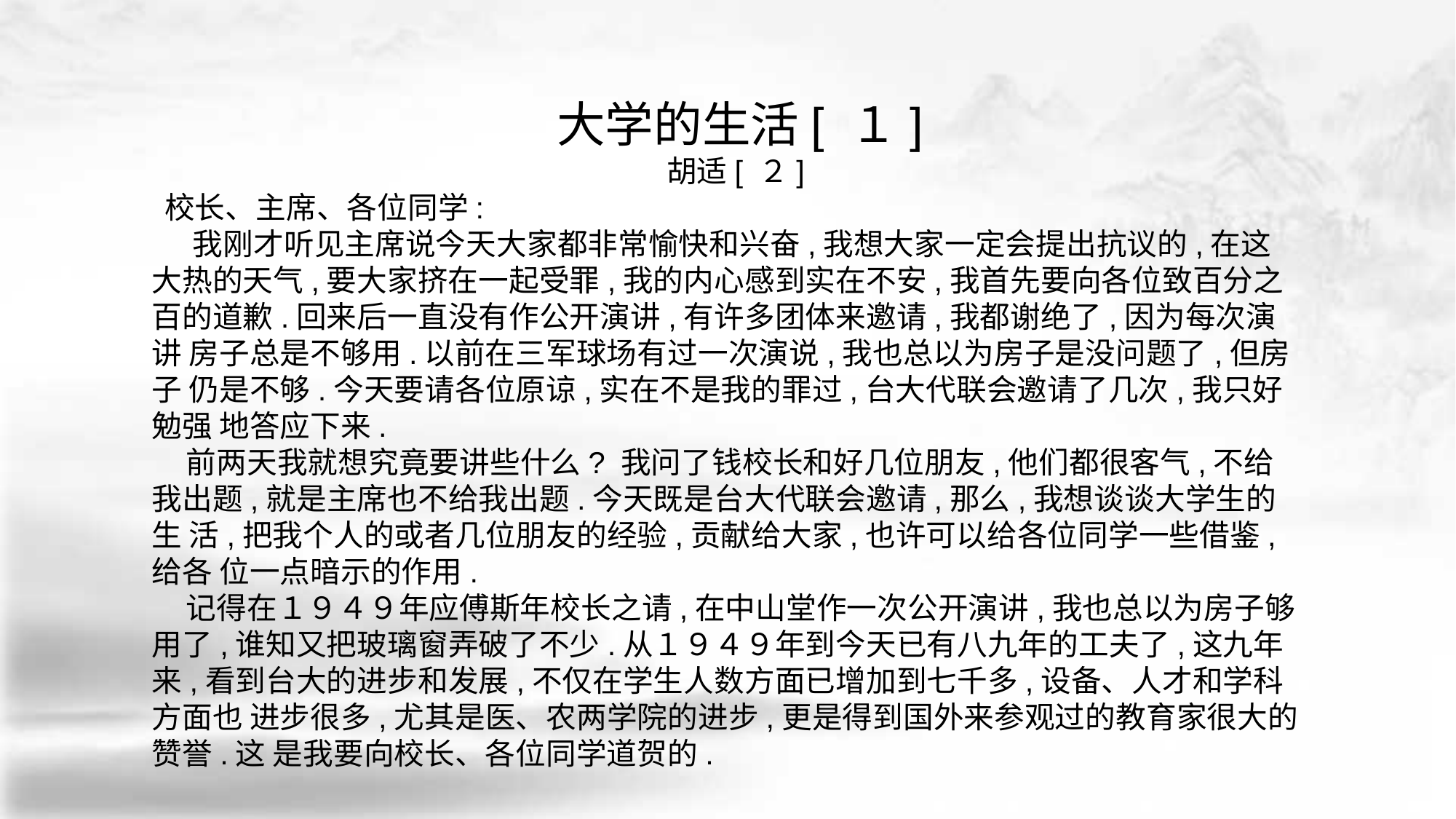

大学的生活[ １]
 胡适[ ２]
 校长、主席、各位同学:
     我刚才听见主席说今天大家都非常愉快和兴奋,我想大家一定会提出抗议的,在这 大热的天气,要大家挤在一起受罪,我的内心感到实在不安,我首先要向各位致百分之 百的道歉.回来后一直没有作公开演讲,有许多团体来邀请,我都谢绝了,因为每次演讲 房子总是不够用.以前在三军球场有过一次演说,我也总以为房子是没问题了,但房子 仍是不够.今天要请各位原谅,实在不是我的罪过,台大代联会邀请了几次,我只好勉强 地答应下来.
    前两天我就想究竟要讲些什么? 我问了钱校长和好几位朋友,他们都很客气,不给 我出题,就是主席也不给我出题.今天既是台大代联会邀请,那么,我想谈谈大学生的生 活,把我个人的或者几位朋友的经验,贡献给大家,也许可以给各位同学一些借鉴,给各 位一点暗示的作用.
    记得在１９４９年应傅斯年校长之请,在中山堂作一次公开演讲,我也总以为房子够用了,谁知又把玻璃窗弄破了不少.从１９４９年到今天已有八九年的工夫了,这九年来,看到台大的进步和发展,不仅在学生人数方面已增加到七千多,设备、人才和学科方面也 进步很多,尤其是医、农两学院的进步,更是得到国外来参观过的教育家很大的赞誉.这 是我要向校长、各位同学道贺的.